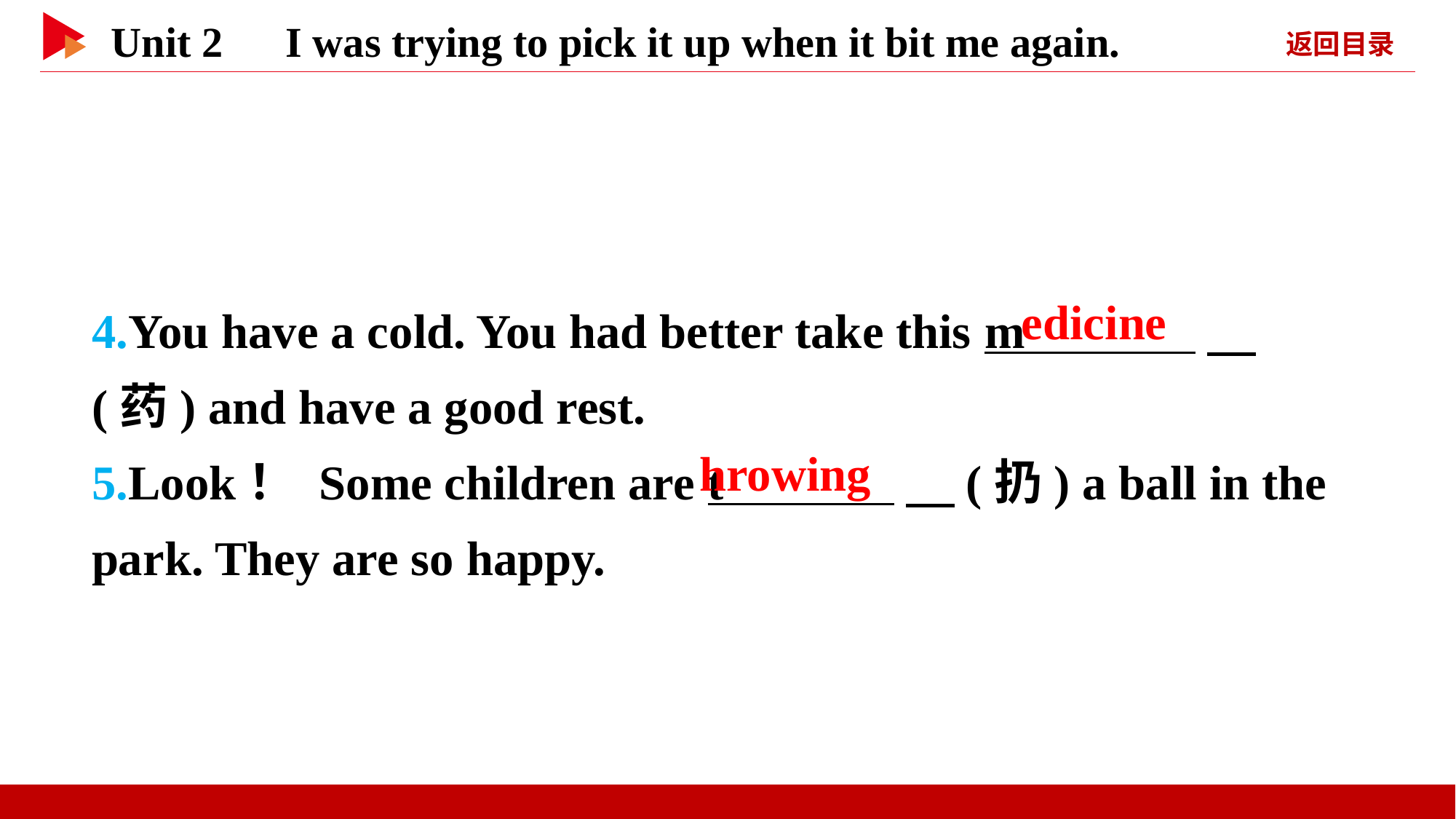

4.You have a cold. You had better take this m              　(药) and have a good rest.
5.Look！ Some children are t              　(扔) a ball in the park. They are so happy.
edicine
hrowing